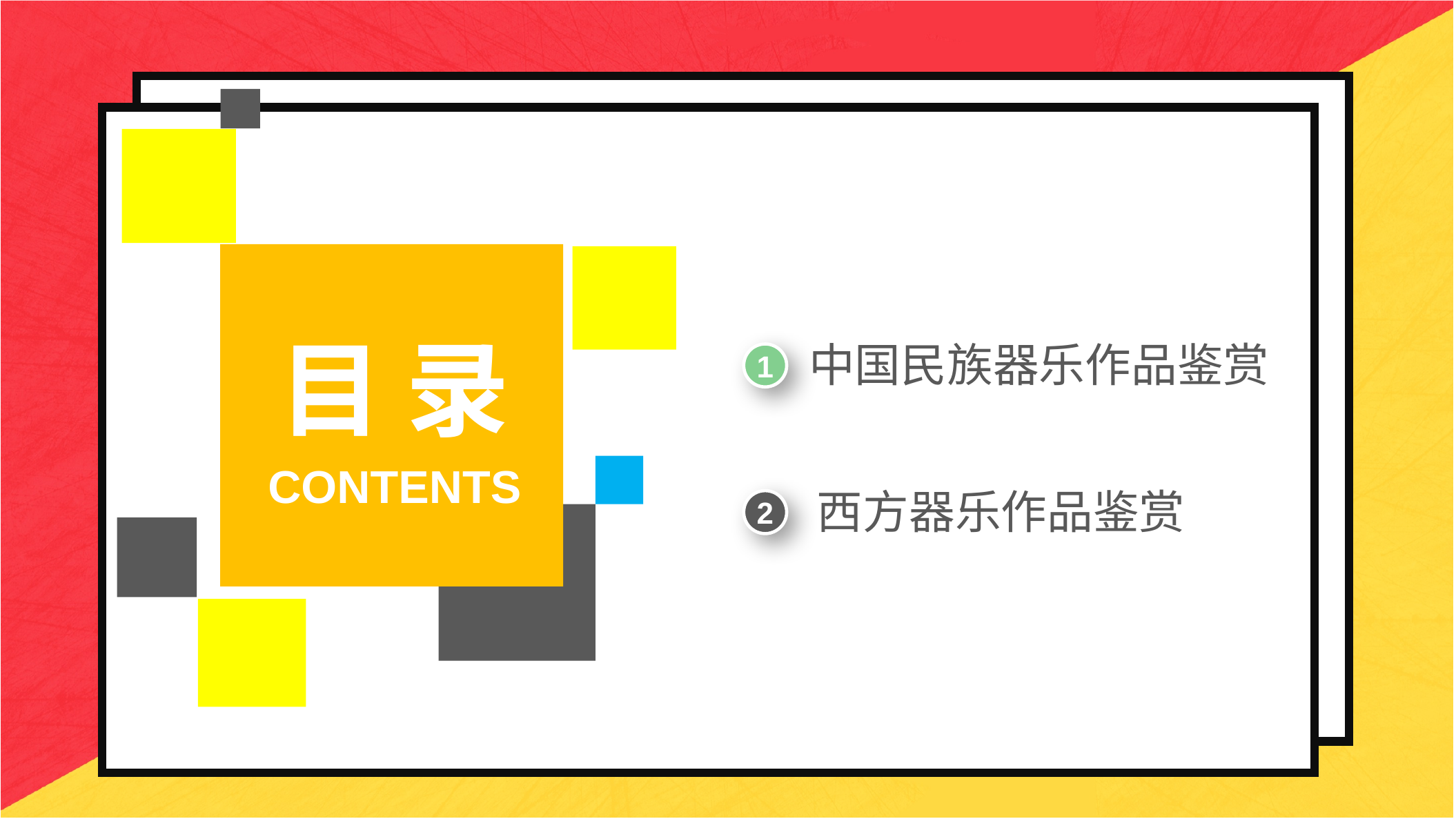

目 录
中国民族器乐作品鉴赏
1

CONTENTS
西方器乐作品鉴赏
2